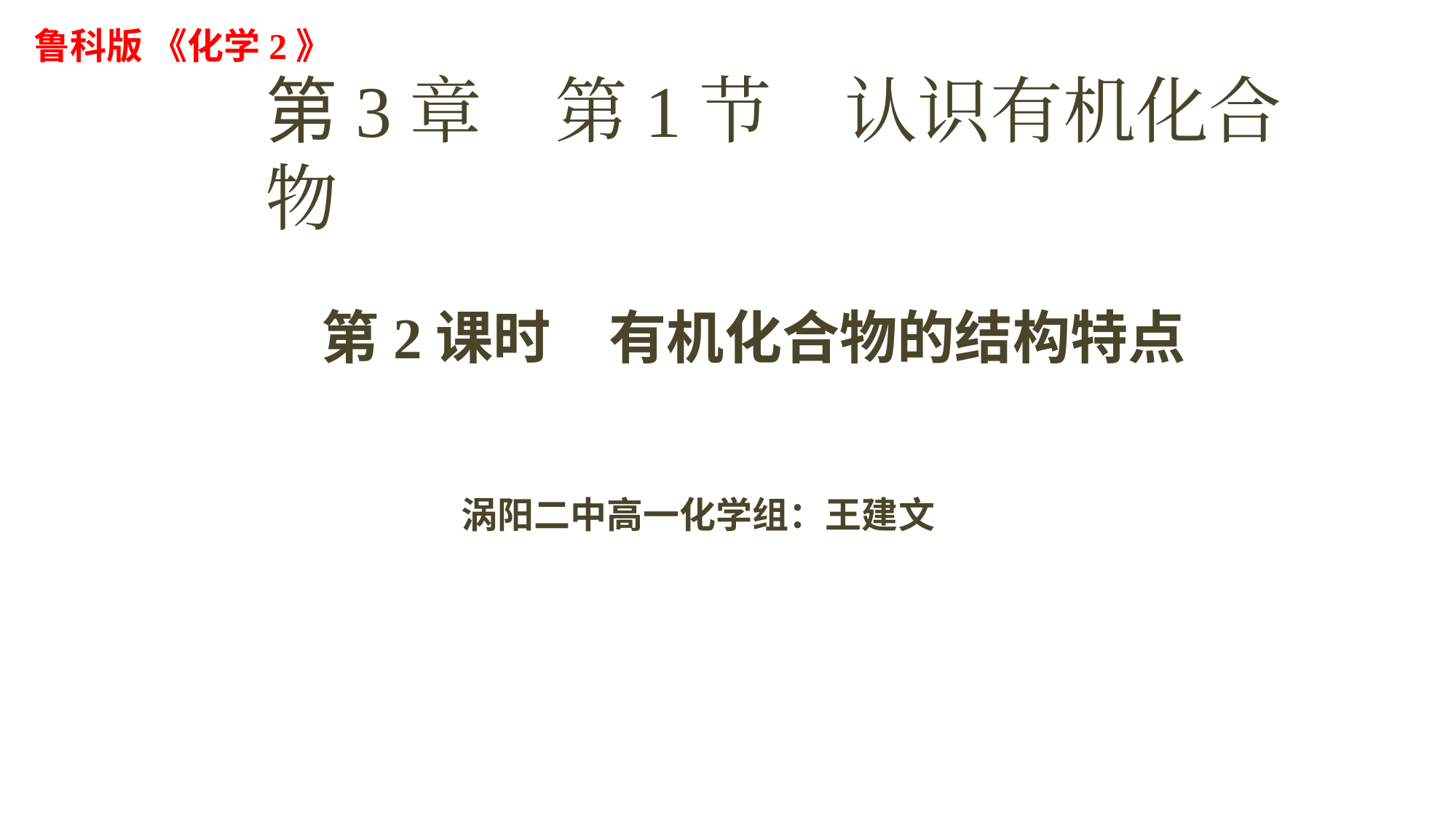

鲁科版 《化学2》
第3章　第1节　认识有机化合物
第2课时　有机化合物的结构特点
涡阳二中高一化学组：王建文